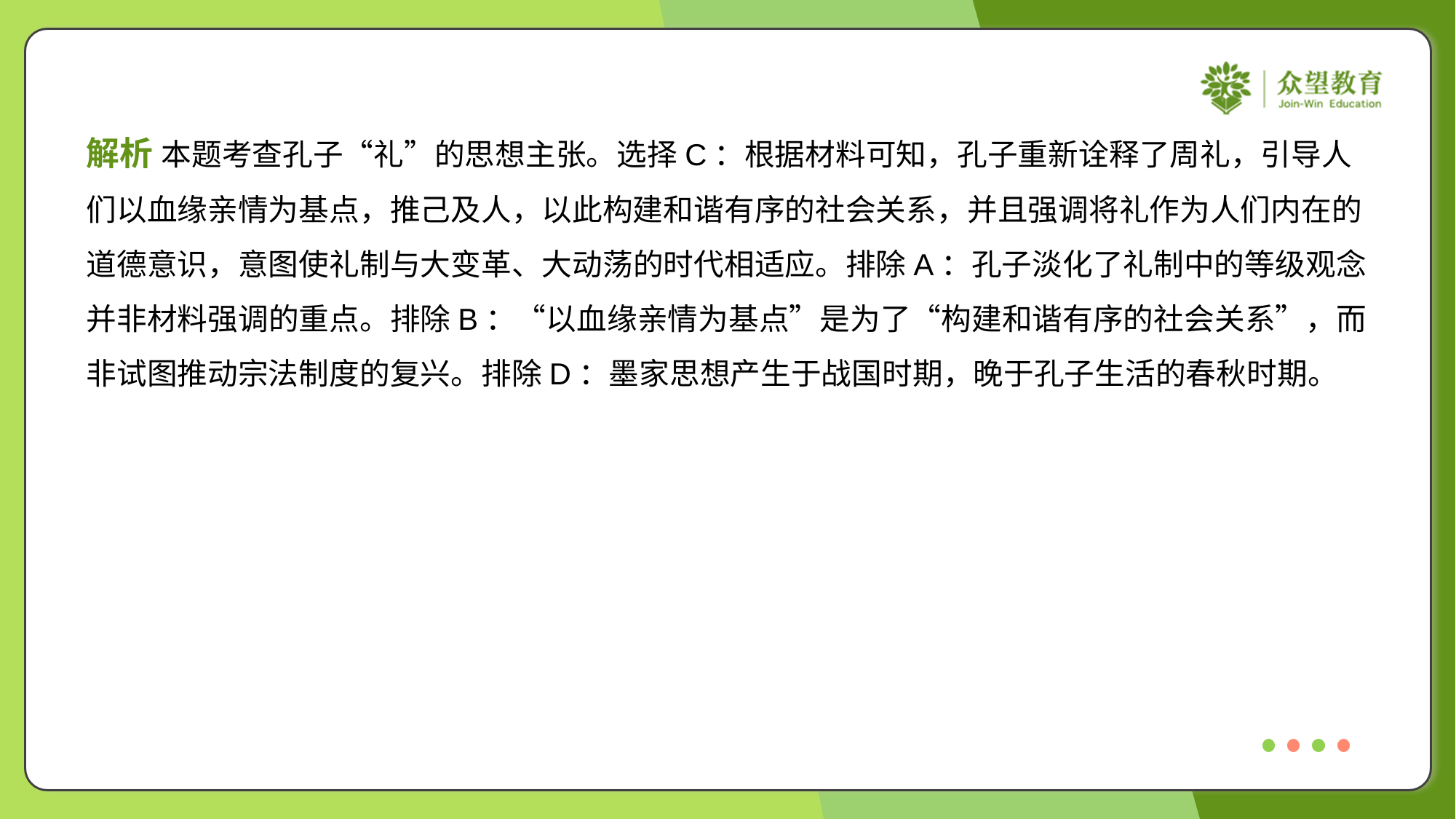

解析 本题考查孔子“礼”的思想主张。选择C：根据材料可知，孔子重新诠释了周礼，引导人
们以血缘亲情为基点，推己及人，以此构建和谐有序的社会关系，并且强调将礼作为人们内在的
道德意识，意图使礼制与大变革、大动荡的时代相适应。排除A：孔子淡化了礼制中的等级观念
并非材料强调的重点。排除B：“以血缘亲情为基点”是为了“构建和谐有序的社会关系”，而
非试图推动宗法制度的复兴。排除D：墨家思想产生于战国时期，晚于孔子生活的春秋时期。